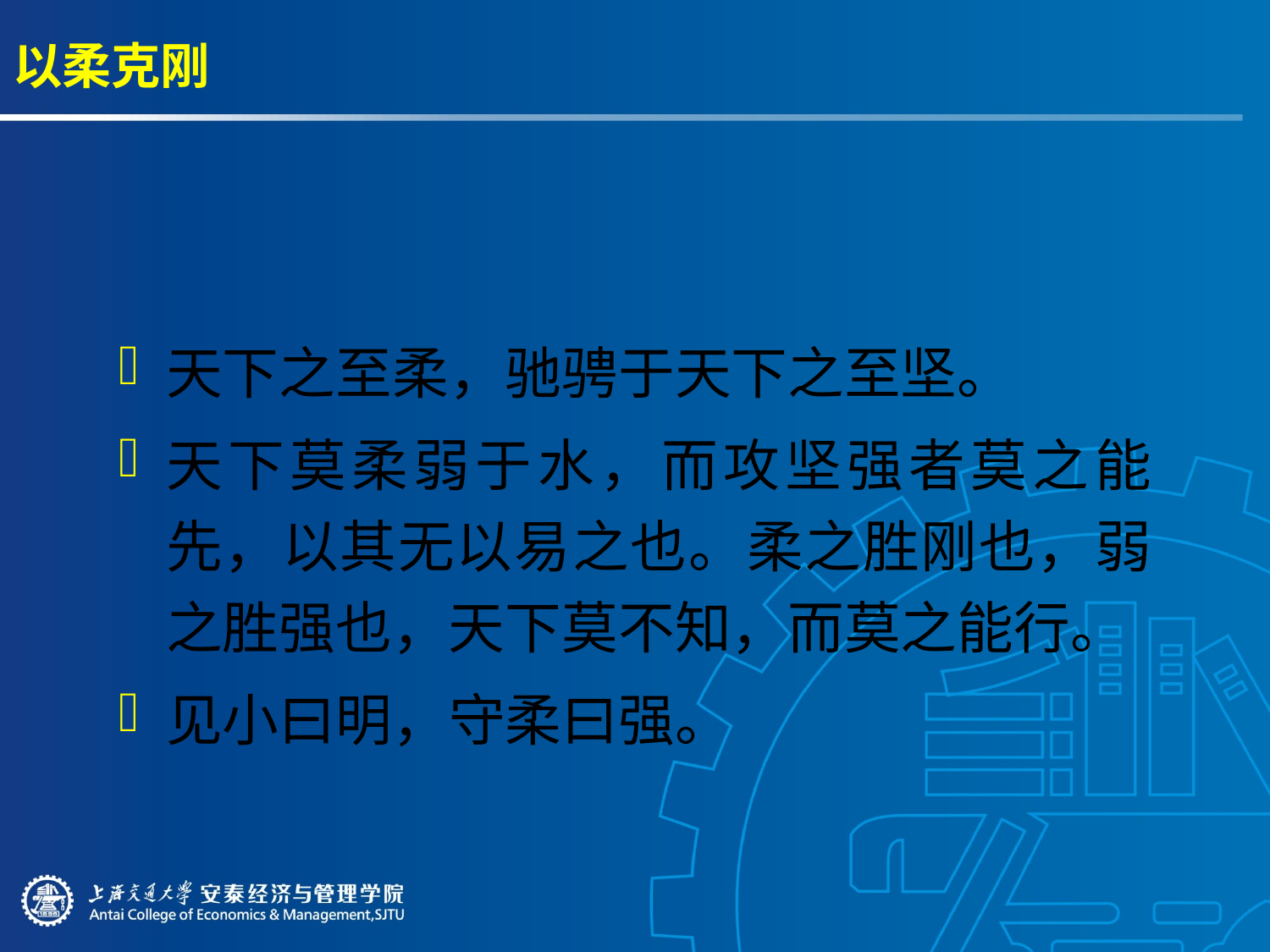

# 以柔克刚
天下之至柔，驰骋于天下之至坚。
天下莫柔弱于水，而攻坚强者莫之能先，以其无以易之也。柔之胜刚也，弱之胜强也，天下莫不知，而莫之能行。
见小曰明，守柔曰强。